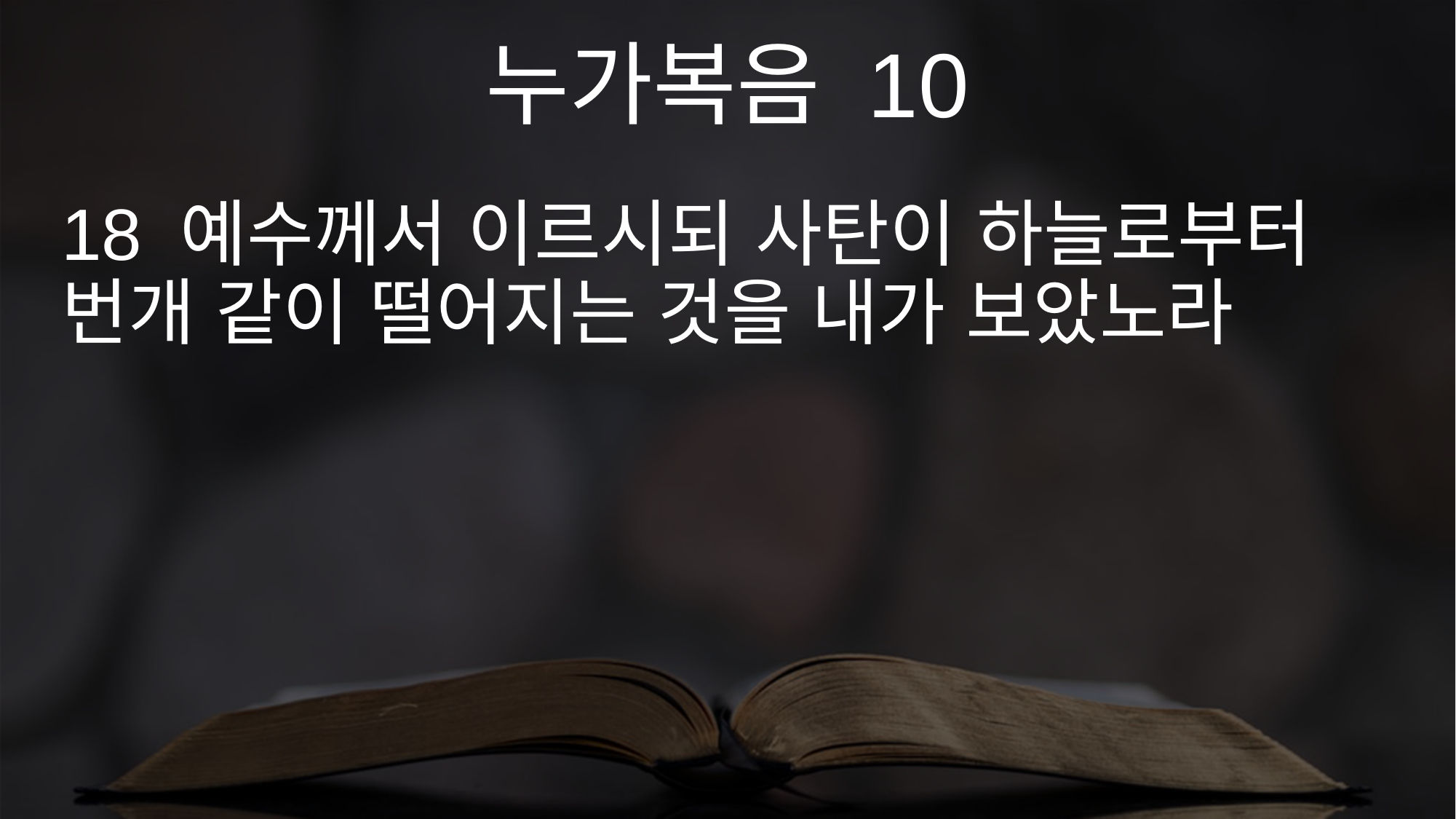

누가복음 10
18 예수께서 이르시되 사탄이 하늘로부터 번개 같이 떨어지는 것을 내가 보았노라